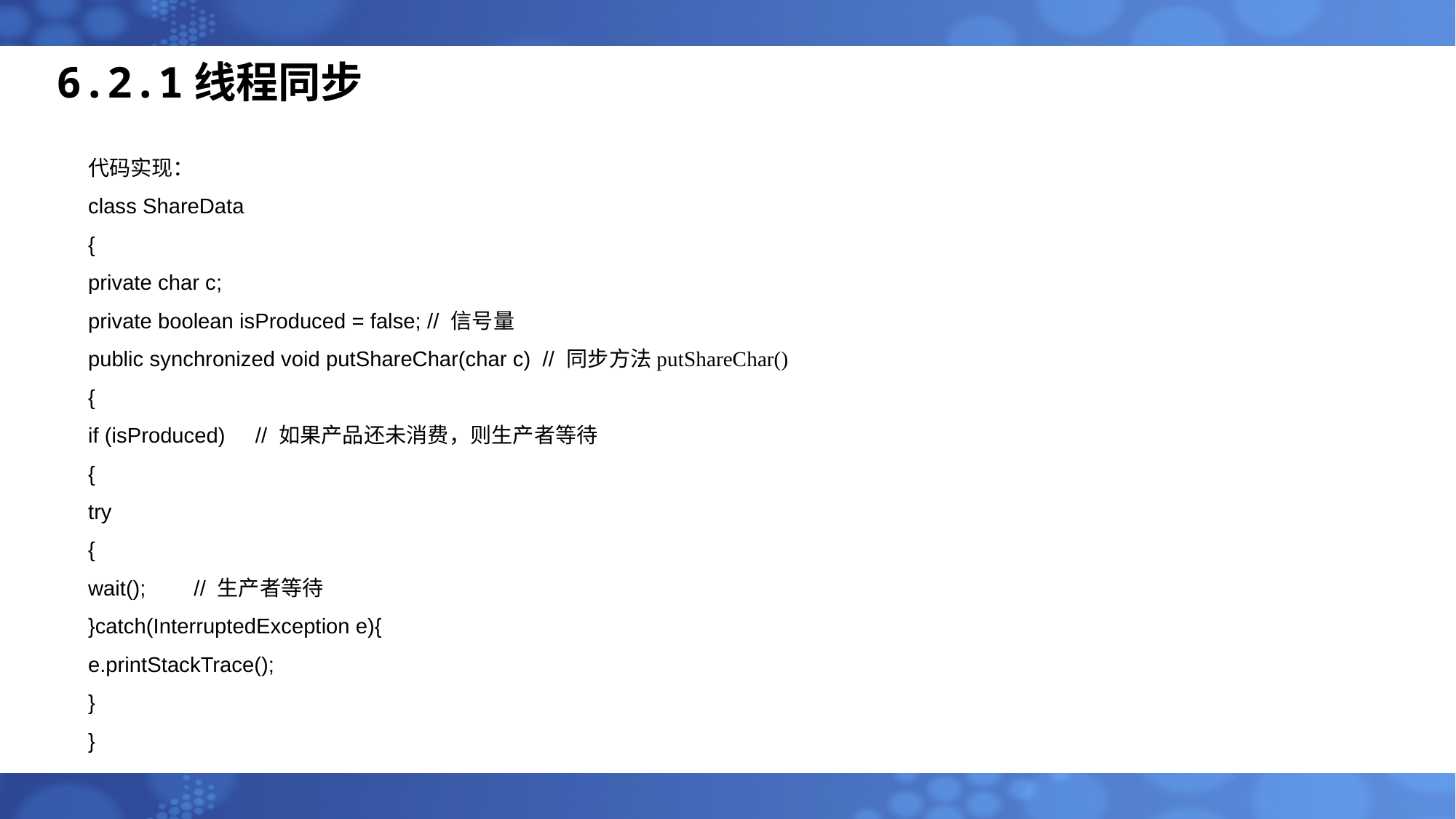

6.2.1线程同步
代码实现：
class ShareData
{
private char c;
private boolean isProduced = false; // 信号量
public synchronized void putShareChar(char c)  // 同步方法putShareChar()
{
if (isProduced)     // 如果产品还未消费，则生产者等待
{
try
{
wait();        // 生产者等待
}catch(InterruptedException e){
e.printStackTrace();
}
}